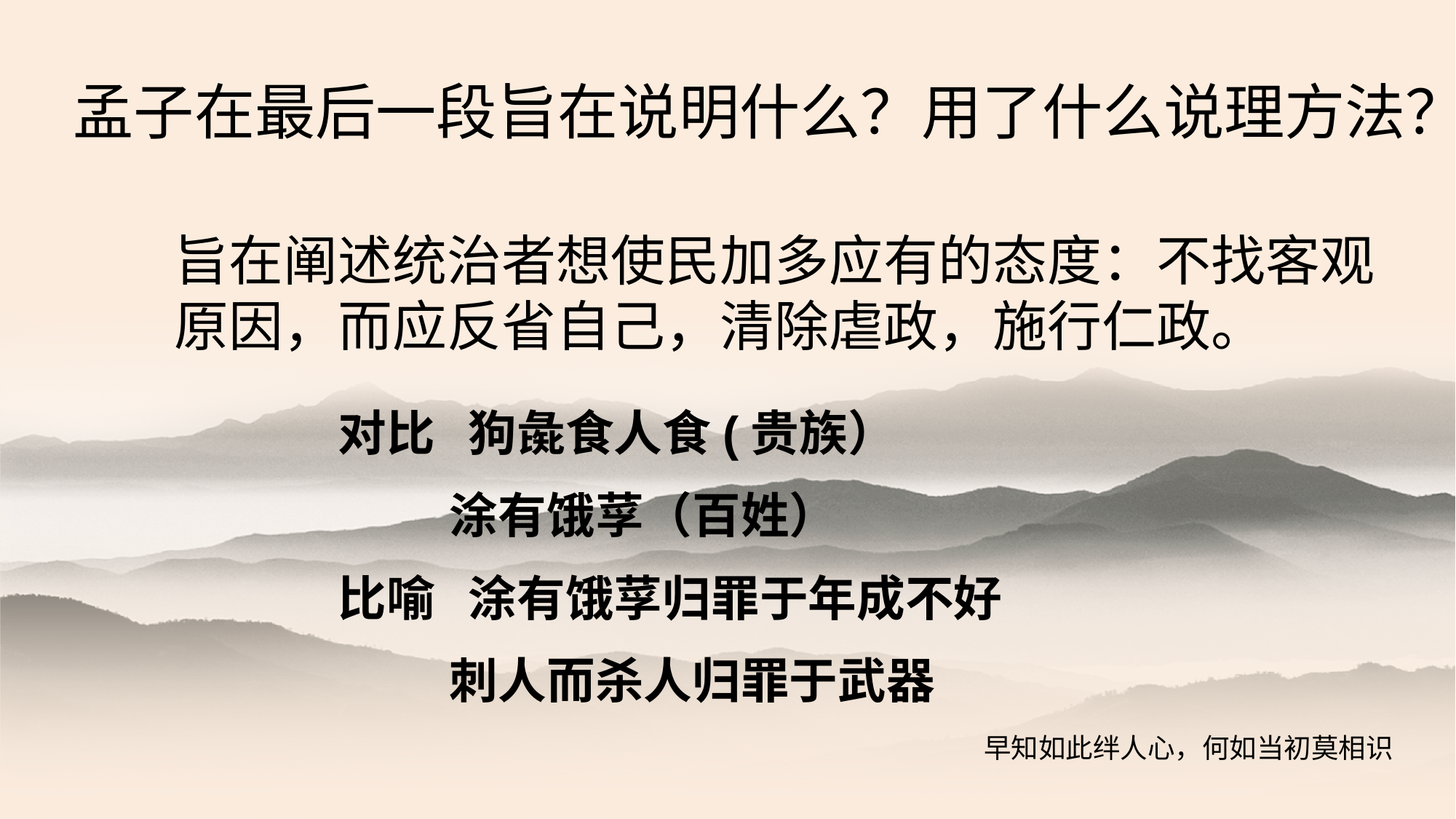

孟子在最后一段旨在说明什么？用了什么说理方法？
旨在阐述统治者想使民加多应有的态度：不找客观原因，而应反省自己，清除虐政，施行仁政。

对比   狗彘食人食(贵族）
         涂有饿莩（百姓）
比喻   涂有饿莩归罪于年成不好
         刺人而杀人归罪于武器